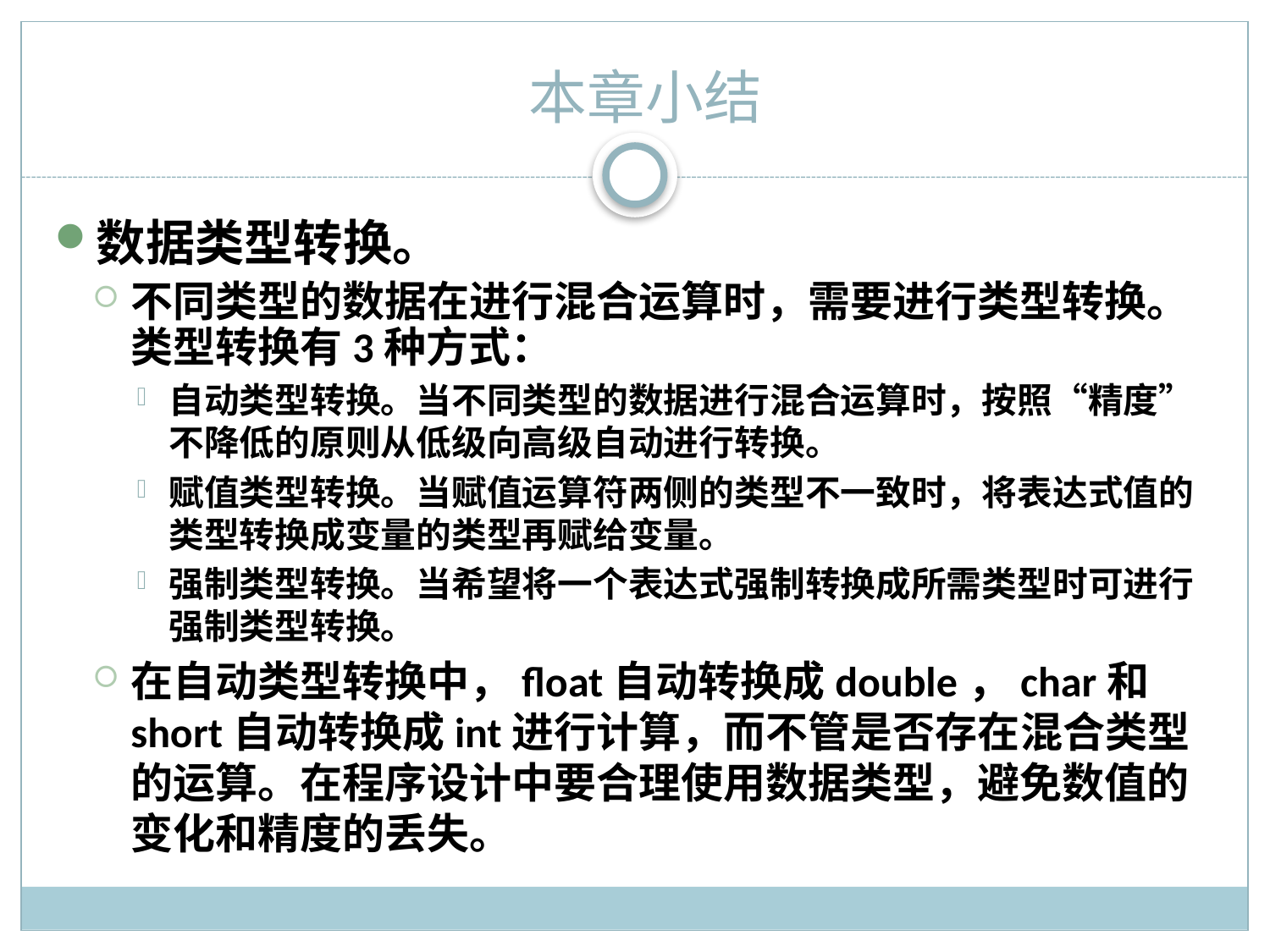

本章小结
数据类型转换。
不同类型的数据在进行混合运算时，需要进行类型转换。类型转换有3种方式：
自动类型转换。当不同类型的数据进行混合运算时，按照“精度”不降低的原则从低级向高级自动进行转换。
赋值类型转换。当赋值运算符两侧的类型不一致时，将表达式值的类型转换成变量的类型再赋给变量。
强制类型转换。当希望将一个表达式强制转换成所需类型时可进行强制类型转换。
在自动类型转换中，float自动转换成double，char和short自动转换成int进行计算，而不管是否存在混合类型的运算。在程序设计中要合理使用数据类型，避免数值的变化和精度的丢失。